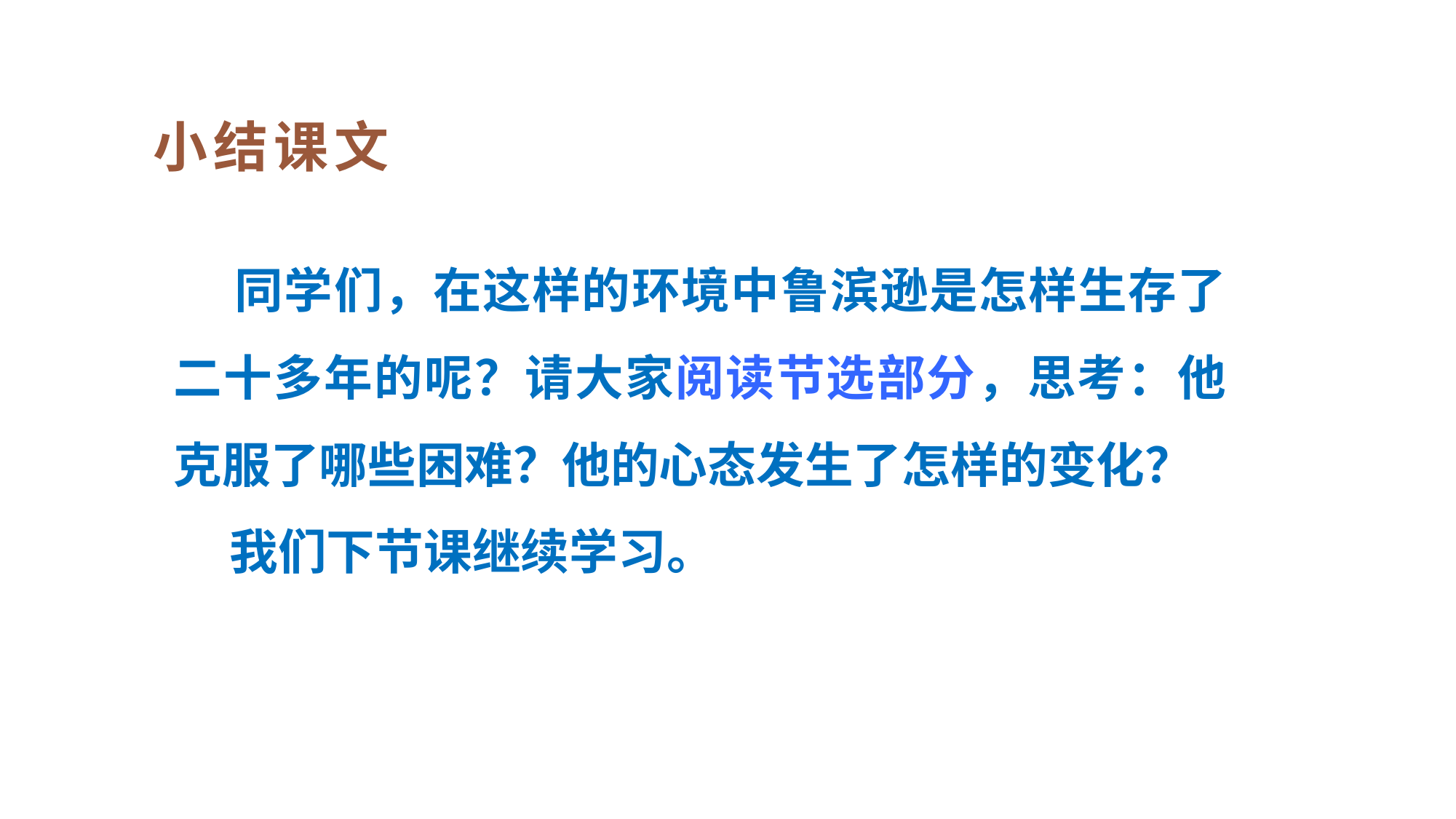

小结课文
    同学们，在这样的环境中鲁滨逊是怎样生存了二十多年的呢？请大家阅读节选部分，思考：他克服了哪些困难？他的心态发生了怎样的变化？
    我们下节课继续学习。